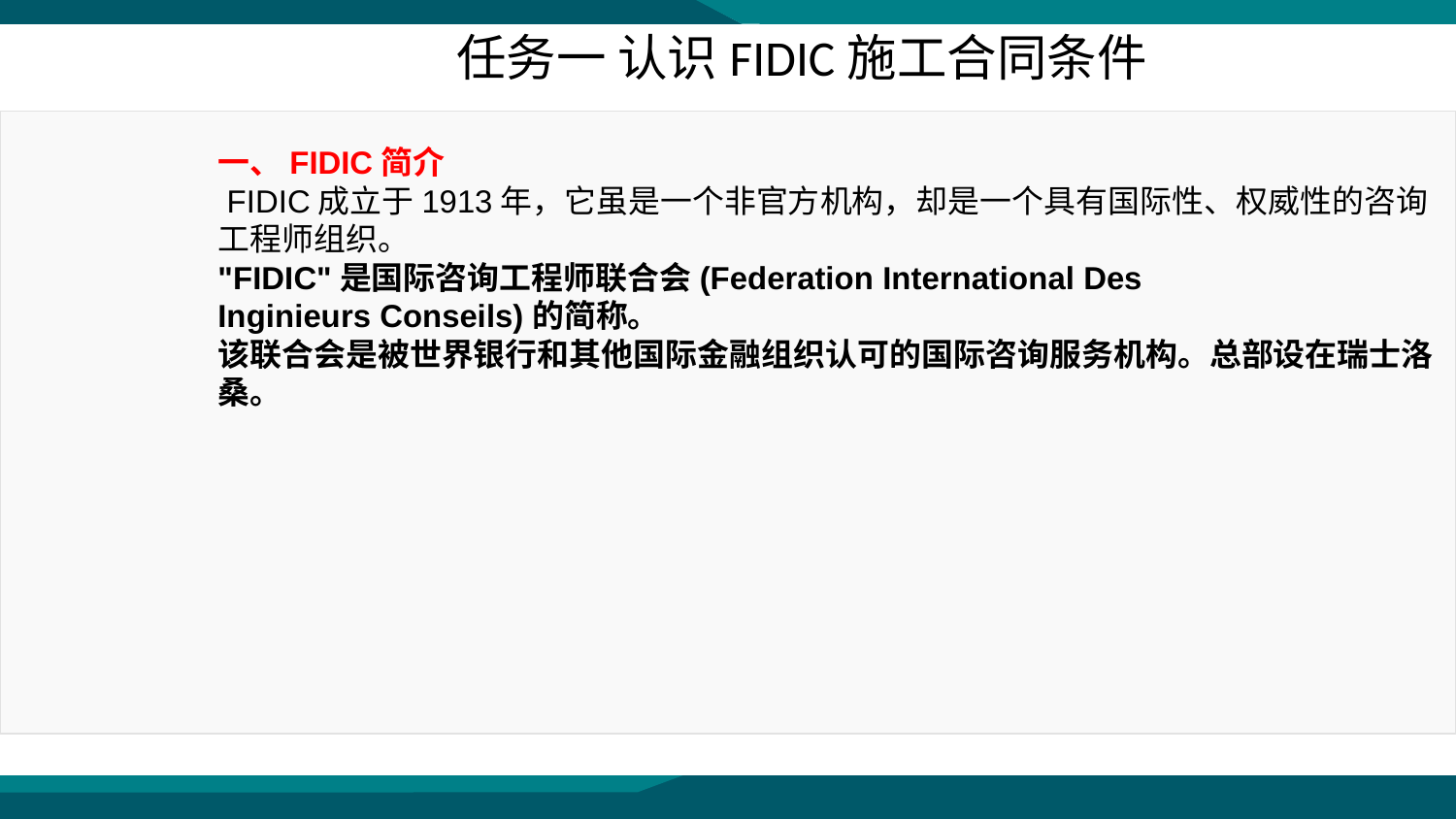

任务一 认识FIDIC施工合同条件
一、FIDIC简介
 FIDIC成立于1913年，它虽是一个非官方机构，却是一个具有国际性、权威性的咨询工程师组织。
"FIDIC"是国际咨询工程师联合会(Federation International Des Inginieurs Conseils)的简称。
该联合会是被世界银行和其他国际金融组织认可的国际咨询服务机构。总部设在瑞士洛桑。